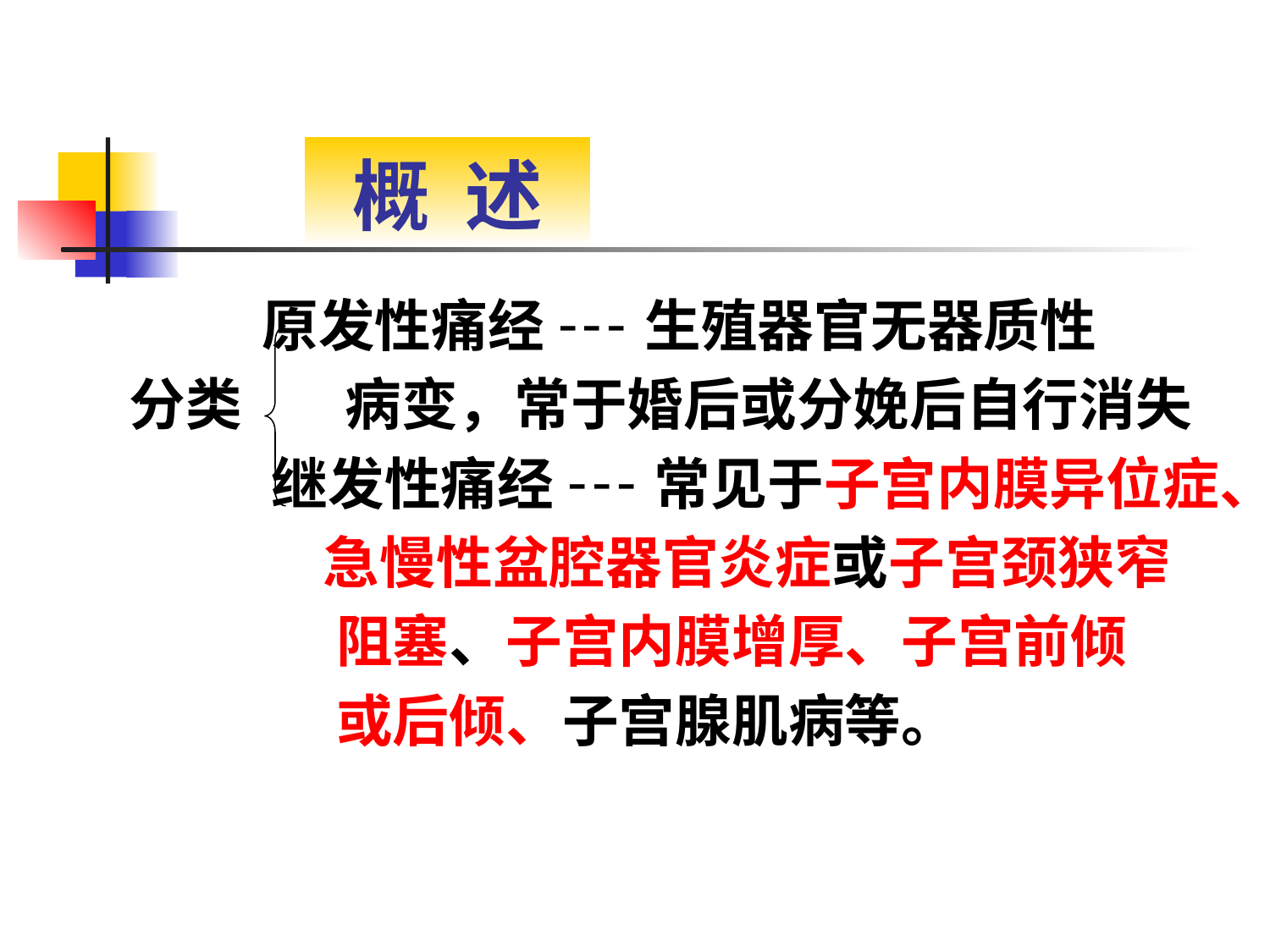

概  述
           原发性痛经---生殖器官无器质性
分类        病变，常于婚后或分娩后自行消失
          继发性痛经---常见于子宫内膜异位症、
              急慢性盆腔器官炎症或子宫颈狭窄
               阻塞、子宫内膜增厚、子宫前倾
               或后倾、子宫腺肌病等。